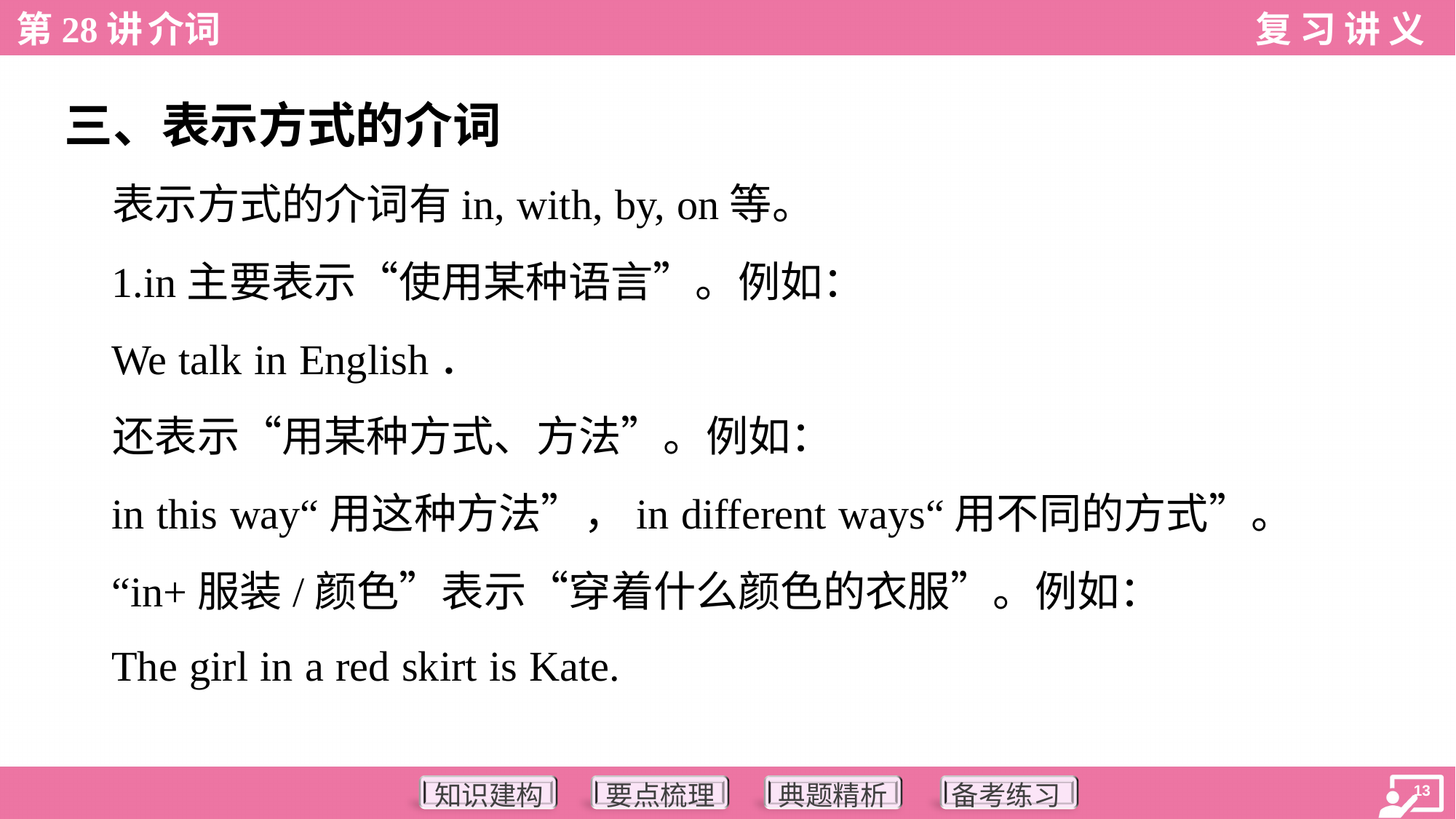

三、表示方式的介词
    表示方式的介词有in, with, by, on等。
    1.in主要表示“使用某种语言”。例如：
    We talk in English．
    还表示“用某种方式、方法”。例如：
    in this way“用这种方法”，in different ways“用不同的方式”。
    “in+服装/颜色”表示“穿着什么颜色的衣服”。例如：
    The girl in a red skirt is Kate.